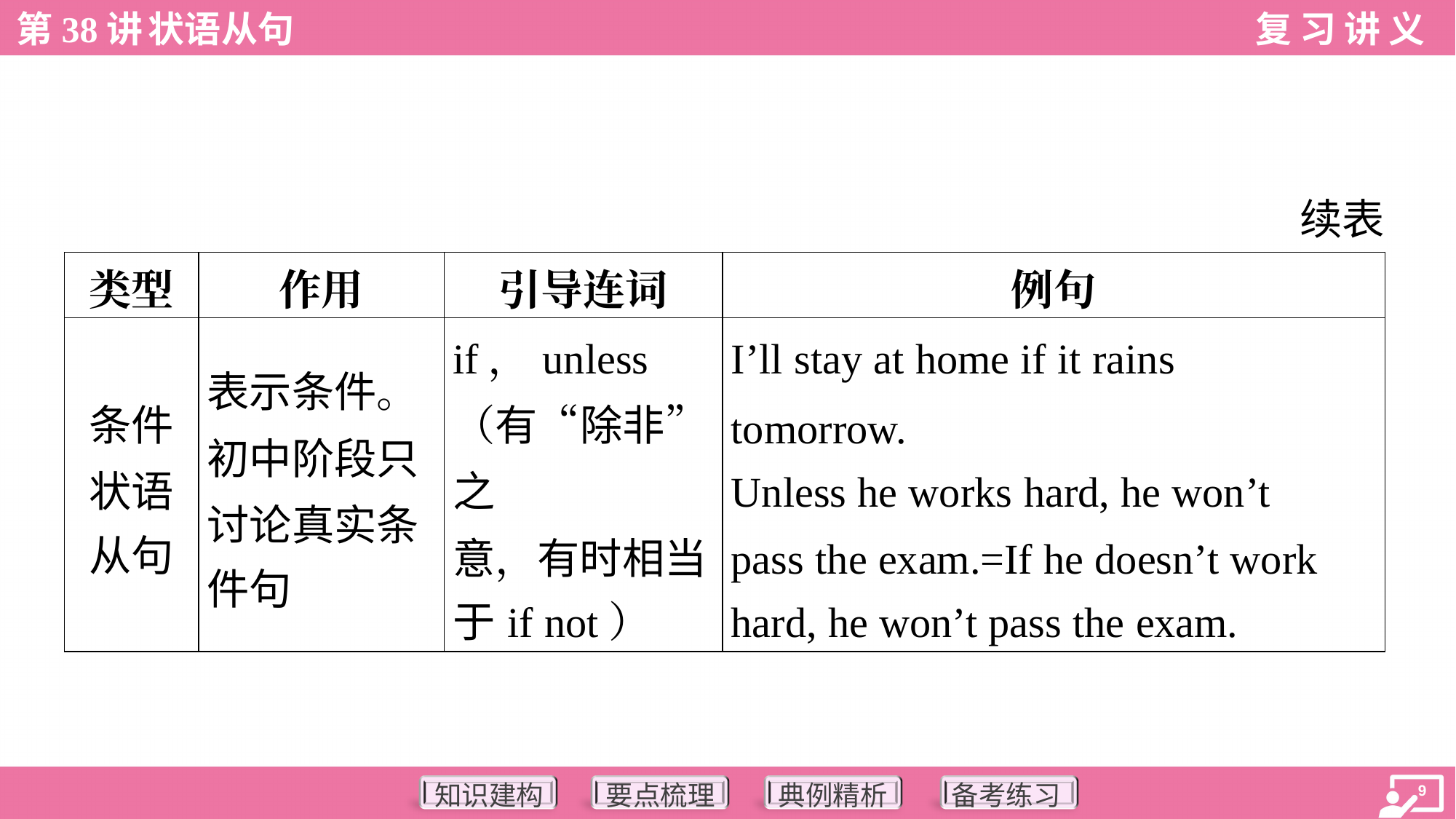

续表
| 类型 | 作用 | 引导连词 | 例句 |
| --- | --- | --- | --- |
| 条件 状语 从句 | 表示条件。 初中阶段只 讨论真实条 件句 | if，unless （有“除非”之 意，有时相当 于if not） | I’ll stay at home if it rains tomorrow. Unless he works hard, he won’t pass the exam.=If he doesn’t work hard, he won’t pass the exam. |